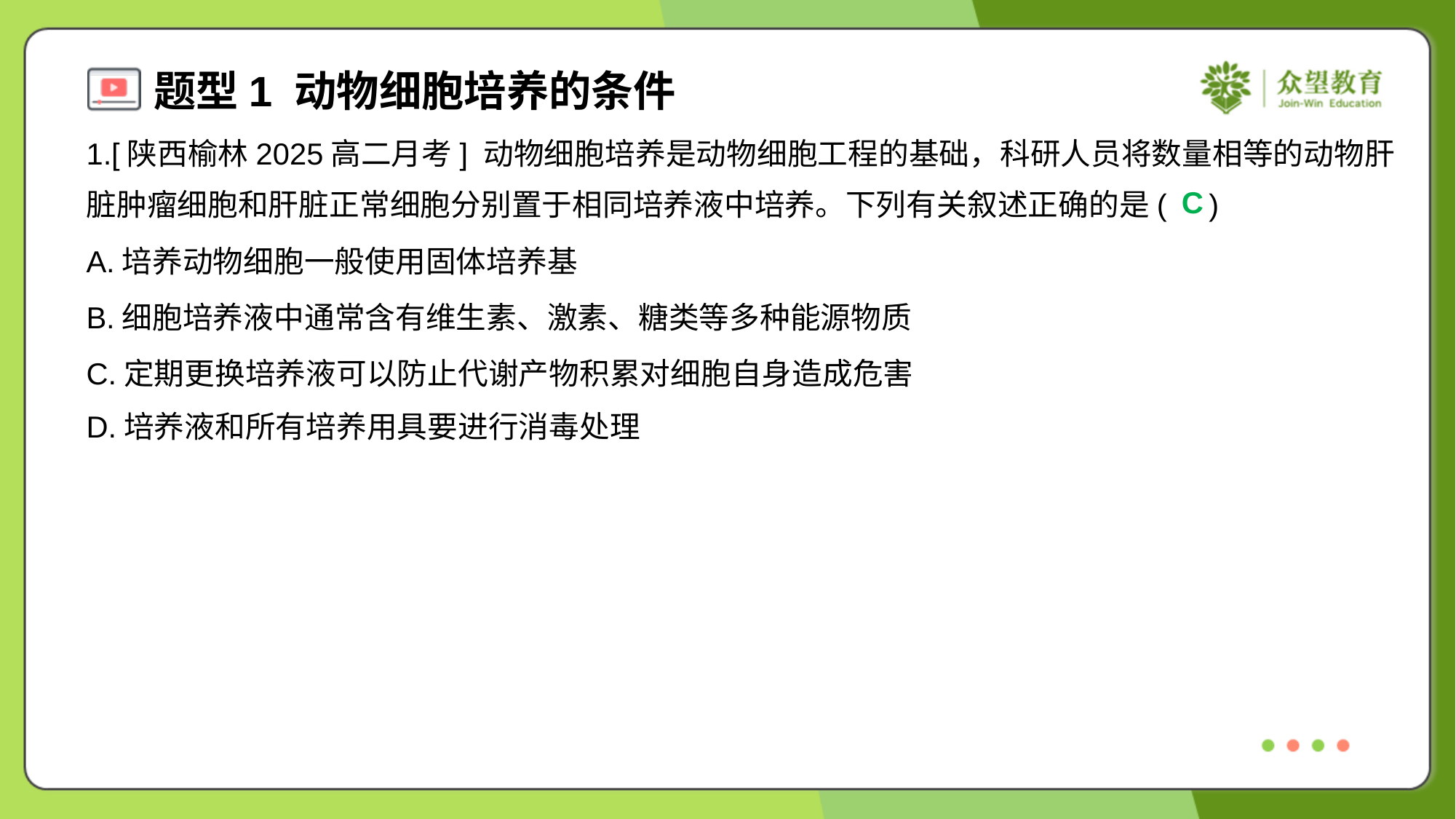

1.[陕西榆林2025高二月考] 动物细胞培养是动物细胞工程的基础，科研人员将数量相等的动物肝
脏肿瘤细胞和肝脏正常细胞分别置于相同培养液中培养。下列有关叙述正确的是(     )
C
A.培养动物细胞一般使用固体培养基
B.细胞培养液中通常含有维生素、激素、糖类等多种能源物质
C.定期更换培养液可以防止代谢产物积累对细胞自身造成危害
D.培养液和所有培养用具要进行消毒处理